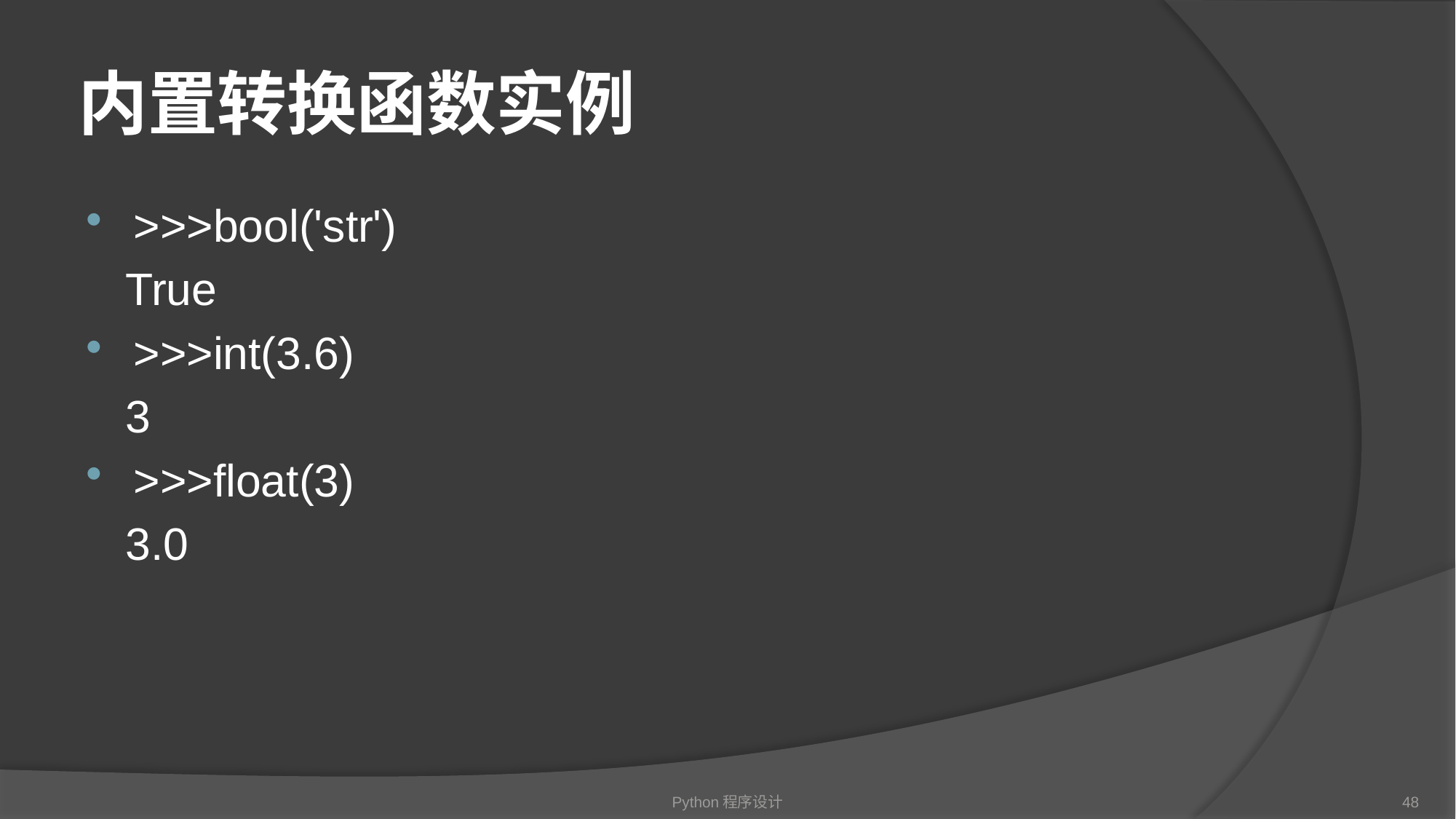

# 内置转换函数实例
>>>bool('str')
   True
>>>int(3.6)
   3
>>>float(3)
   3.0

Python程序设计
48